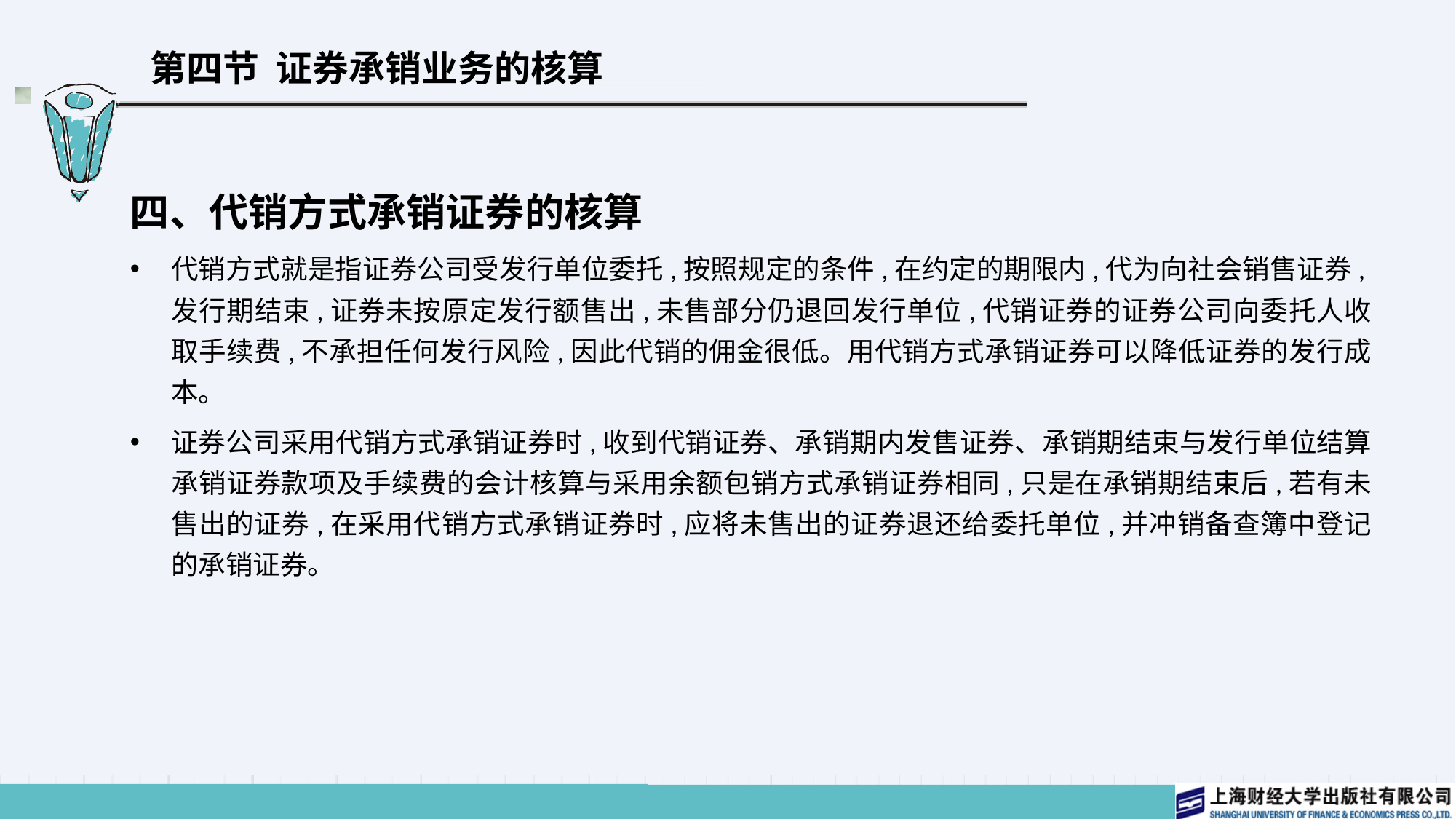

# 第四节  证券承销业务的核算
四、代销方式承销证券的核算
代销方式就是指证券公司受发行单位委托,按照规定的条件,在约定的期限内,代为向社会销售证券,发行期结束,证券未按原定发行额售出,未售部分仍退回发行单位,代销证券的证券公司向委托人收取手续费,不承担任何发行风险,因此代销的佣金很低。用代销方式承销证券可以降低证券的发行成本。
证券公司采用代销方式承销证券时,收到代销证券、承销期内发售证券、承销期结束与发行单位结算承销证券款项及手续费的会计核算与采用余额包销方式承销证券相同,只是在承销期结束后,若有未售出的证券,在采用代销方式承销证券时,应将未售出的证券退还给委托单位,并冲销备查簿中登记的承销证券。